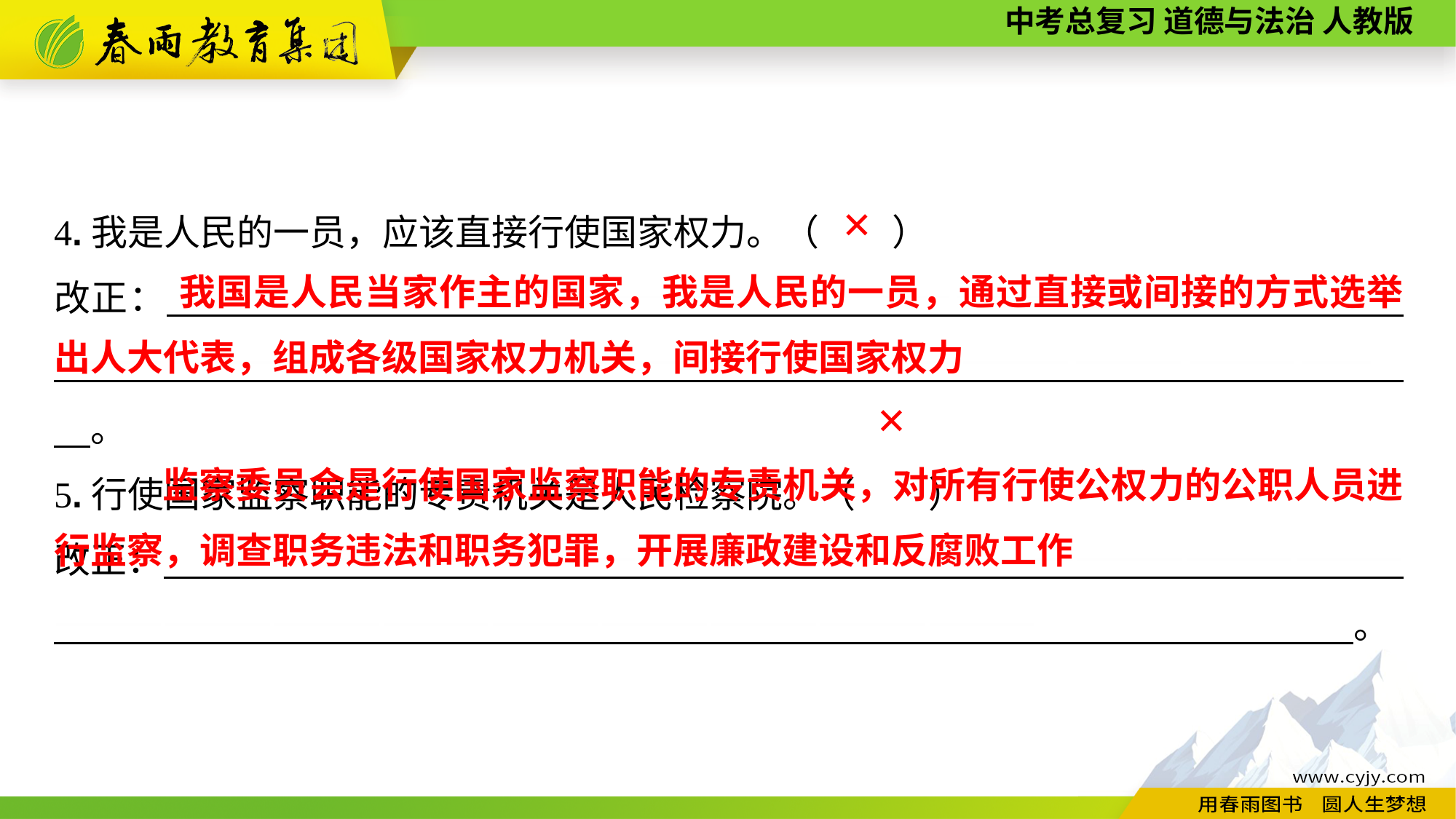

4.我是人民的一员，应该直接行使国家权力。（　　）
改正：　　　　　　——————————————————————————————————————————————————————————————    　。
5.行使国家监察职能的专责机关是人民检察院。（　　）
改正：　————————————————————————————————————————————————————————————            　　　　　　。
✕
             我国是人民当家作主的国家，我是人民的一员，通过直接或间接的方式选举出人大代表，组成各级国家权力机关，间接行使国家权力
✕
            监察委员会是行使国家监察职能的专责机关，对所有行使公权力的公职人员进行监察，调查职务违法和职务犯罪，开展廉政建设和反腐败工作